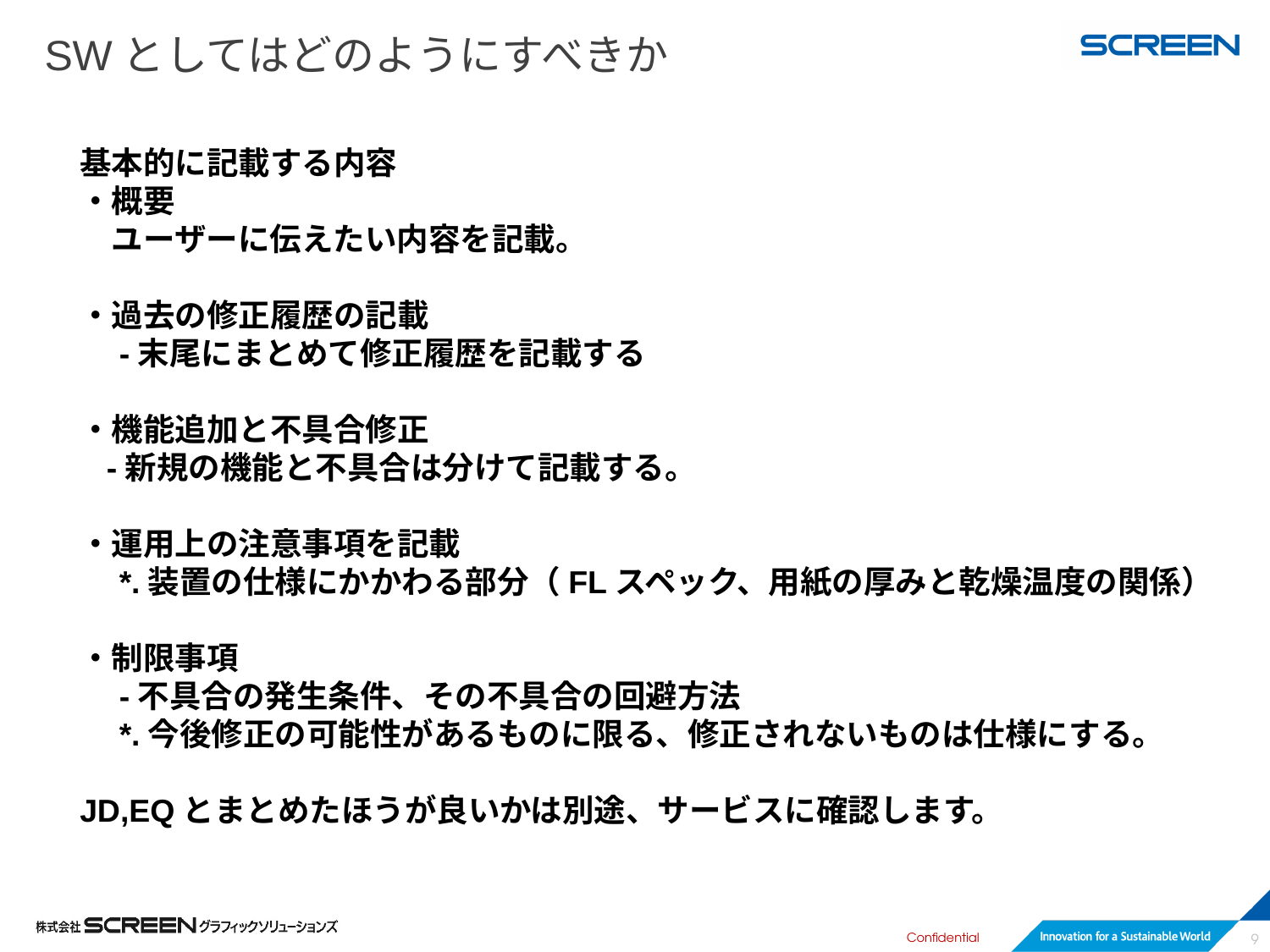

# SWとしてはどのようにすべきか
基本的に記載する内容
・概要
　ユーザーに伝えたい内容を記載。

・過去の修正履歴の記載
　-末尾にまとめて修正履歴を記載する

・機能追加と不具合修正
   -新規の機能と不具合は分けて記載する。

・運用上の注意事項を記載
　*.装置の仕様にかかわる部分（FLスペック、用紙の厚みと乾燥温度の関係）

・制限事項
　-不具合の発生条件、その不具合の回避方法
　*.今後修正の可能性があるものに限る、修正されないものは仕様にする。

JD,EQとまとめたほうが良いかは別途、サービスに確認します。

9